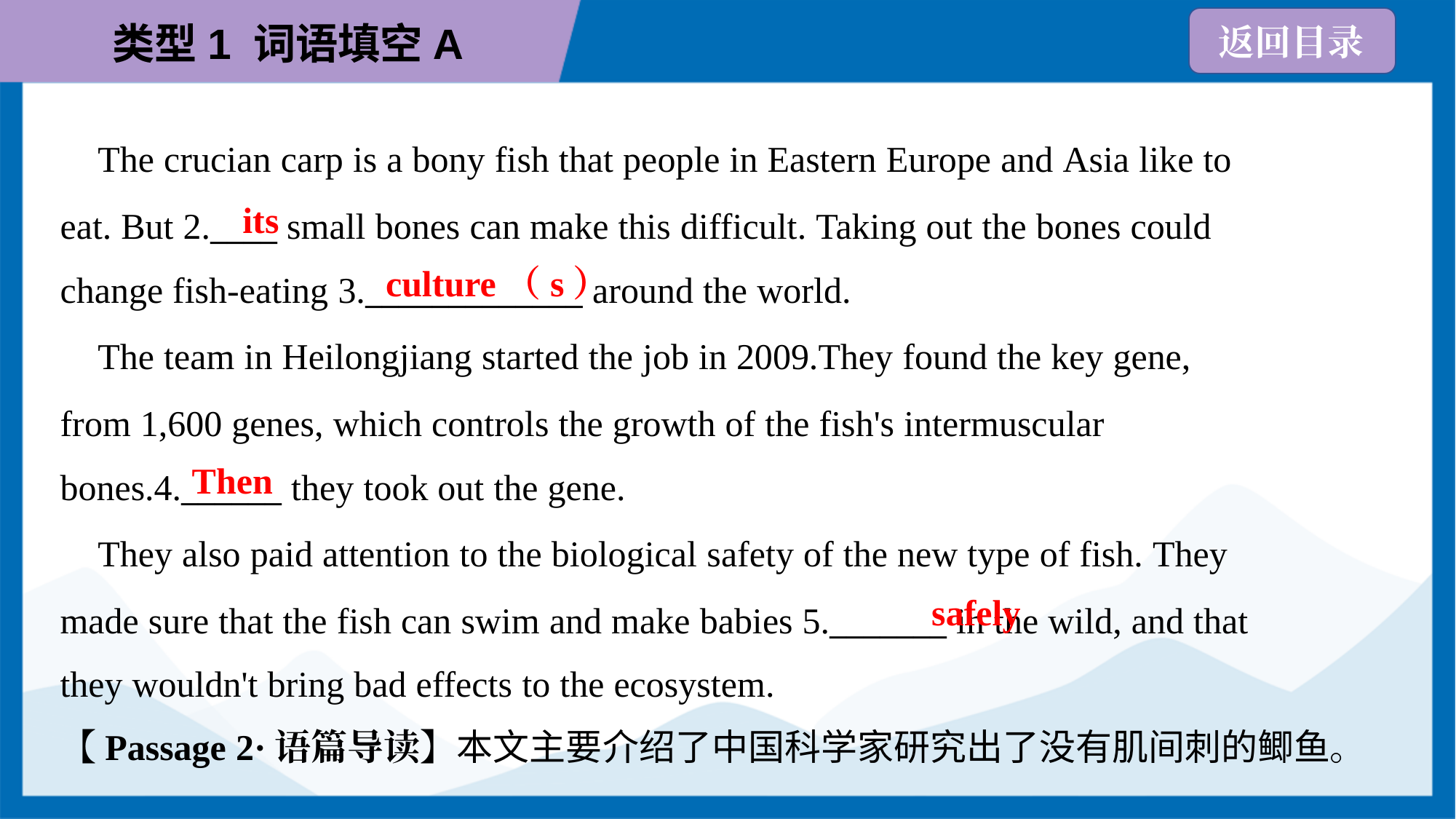

The crucian carp is a bony fish that people in Eastern Europe and Asia like to
eat. But 2.____ small bones can make this difficult. Taking out the bones could
change fish-eating 3._____________ around the world.
its
culture（s）
    The team in Heilongjiang started the job in 2009.They found the key gene,
from 1,600 genes, which controls the growth of the fish's intermuscular
bones.4.______ they took out the gene.
Then
    They also paid attention to the biological safety of the new type of fish. They
made sure that the fish can swim and make babies 5._______ in the wild, and that
they wouldn't bring bad effects to the ecosystem.
safely
【Passage 2·语篇导读】本文主要介绍了中国科学家研究出了没有肌间刺的鲫鱼。